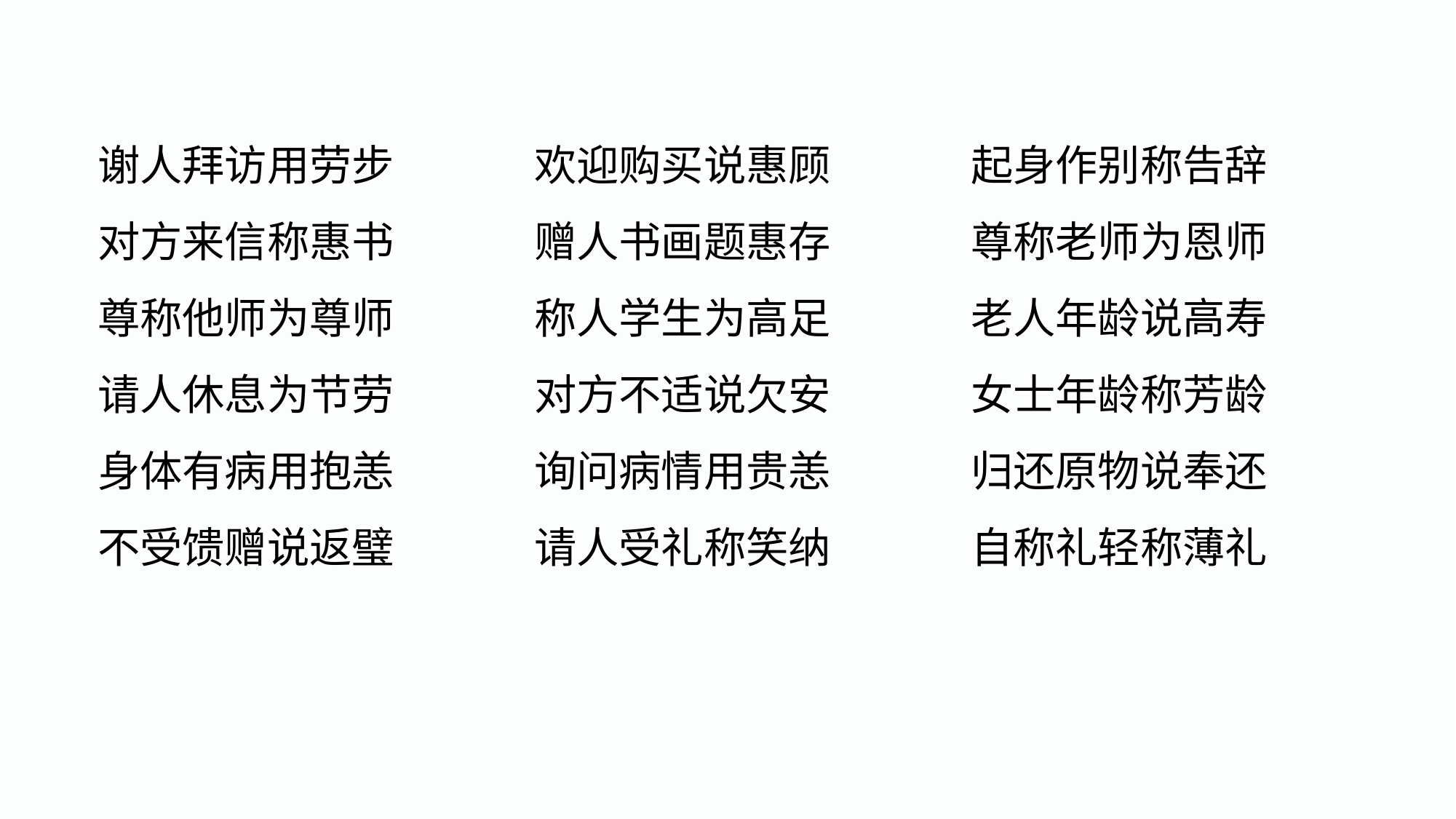

谢人拜访用劳步		欢迎购买说惠顾		起身作别称告辞
对方来信称惠书		赠人书画题惠存		尊称老师为恩师
尊称他师为尊师		称人学生为高足		老人年龄说高寿
请人休息为节劳		对方不适说欠安		女士年龄称芳龄
身体有病用抱恙		询问病情用贵恙		归还原物说奉还
不受馈赠说返璧		请人受礼称笑纳		自称礼轻称薄礼